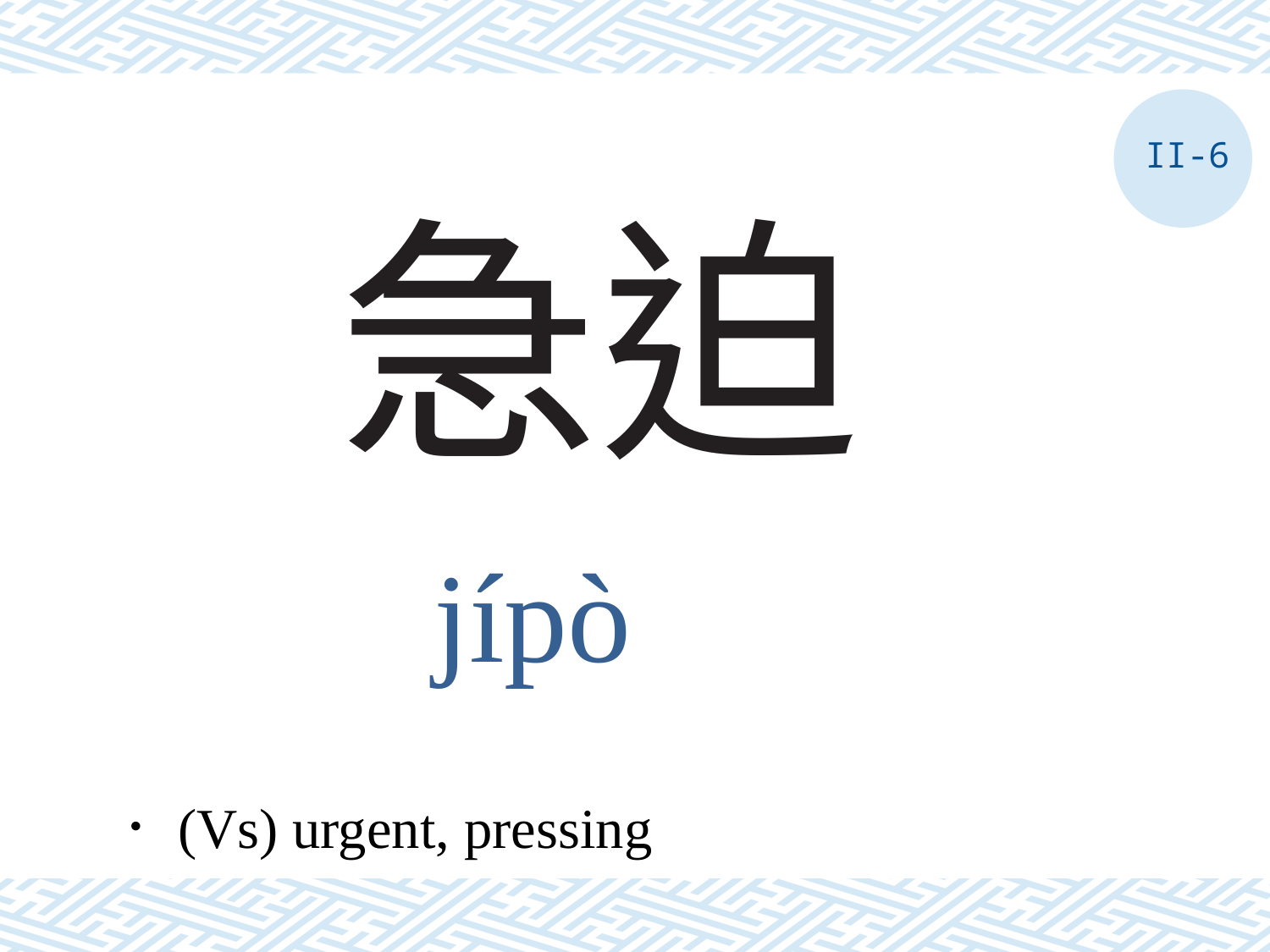

II-6

# 急迫
jípò
．(Vs) urgent, pressing